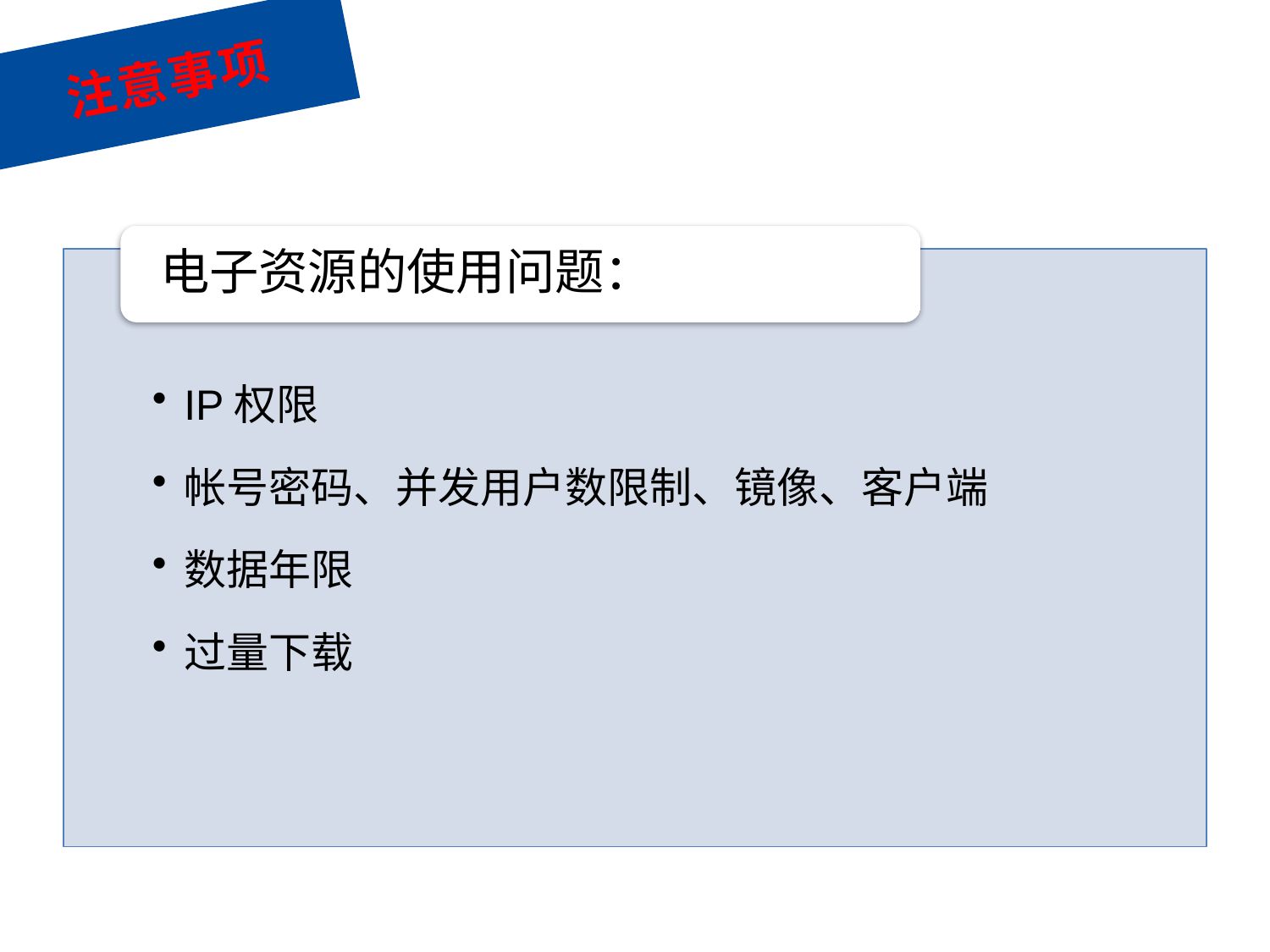

注意事项
IP权限
帐号密码、并发用户数限制、镜像、客户端
数据年限
过量下载
电子资源的使用问题：